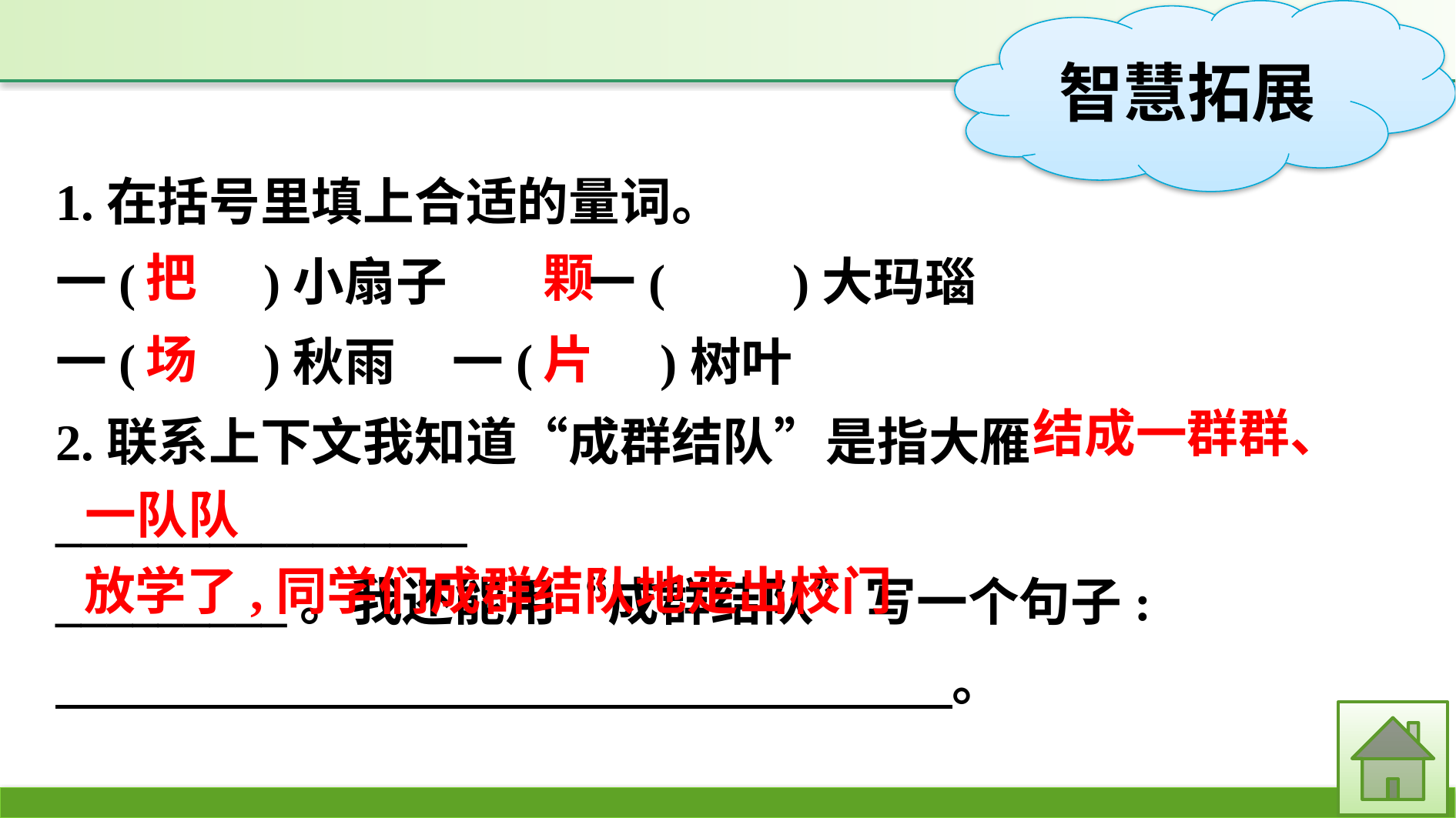

1.在括号里填上合适的量词。
一(　　)小扇子　	一(　　)大玛瑙
一(　　)秋雨	一(　　)树叶
2.联系上下文我知道“成群结队”是指大雁________________
_________。我还能用“成群结队”写一个句子:
　                                                                        。
颗
把
片
场
结成一群群、
一队队
放学了,同学们成群结队地走出校门